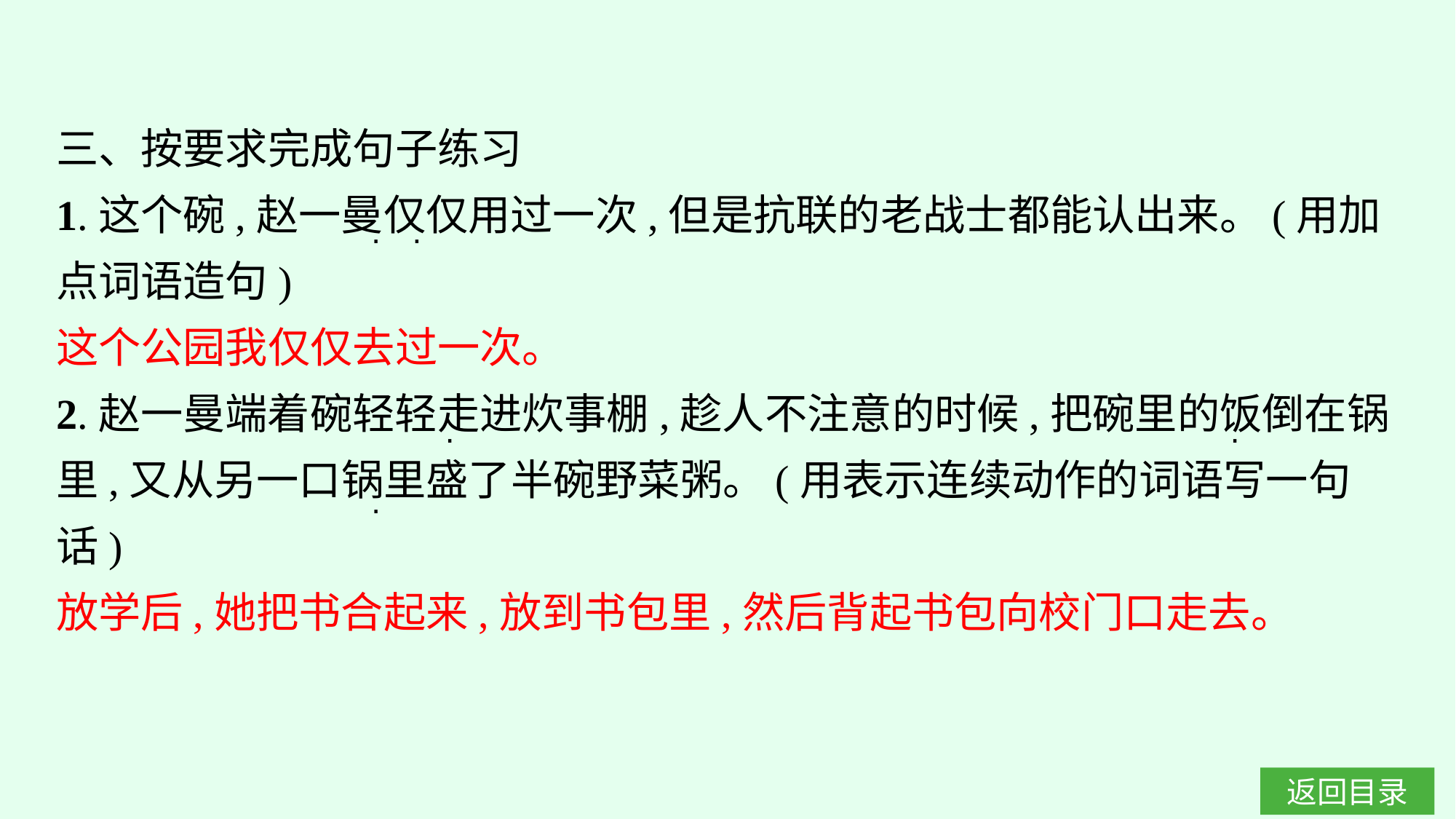

三、按要求完成句子练习
1.这个碗,赵一曼仅仅用过一次,但是抗联的老战士都能认出来。(用加点词语造句)
这个公园我仅仅去过一次。
2.赵一曼端着碗轻轻走进炊事棚,趁人不注意的时候,把碗里的饭倒在锅里,又从另一口锅里盛了半碗野菜粥。(用表示连续动作的词语写一句话)
放学后,她把书合起来,放到书包里,然后背起书包向校门口走去。
·
·
·
·
·